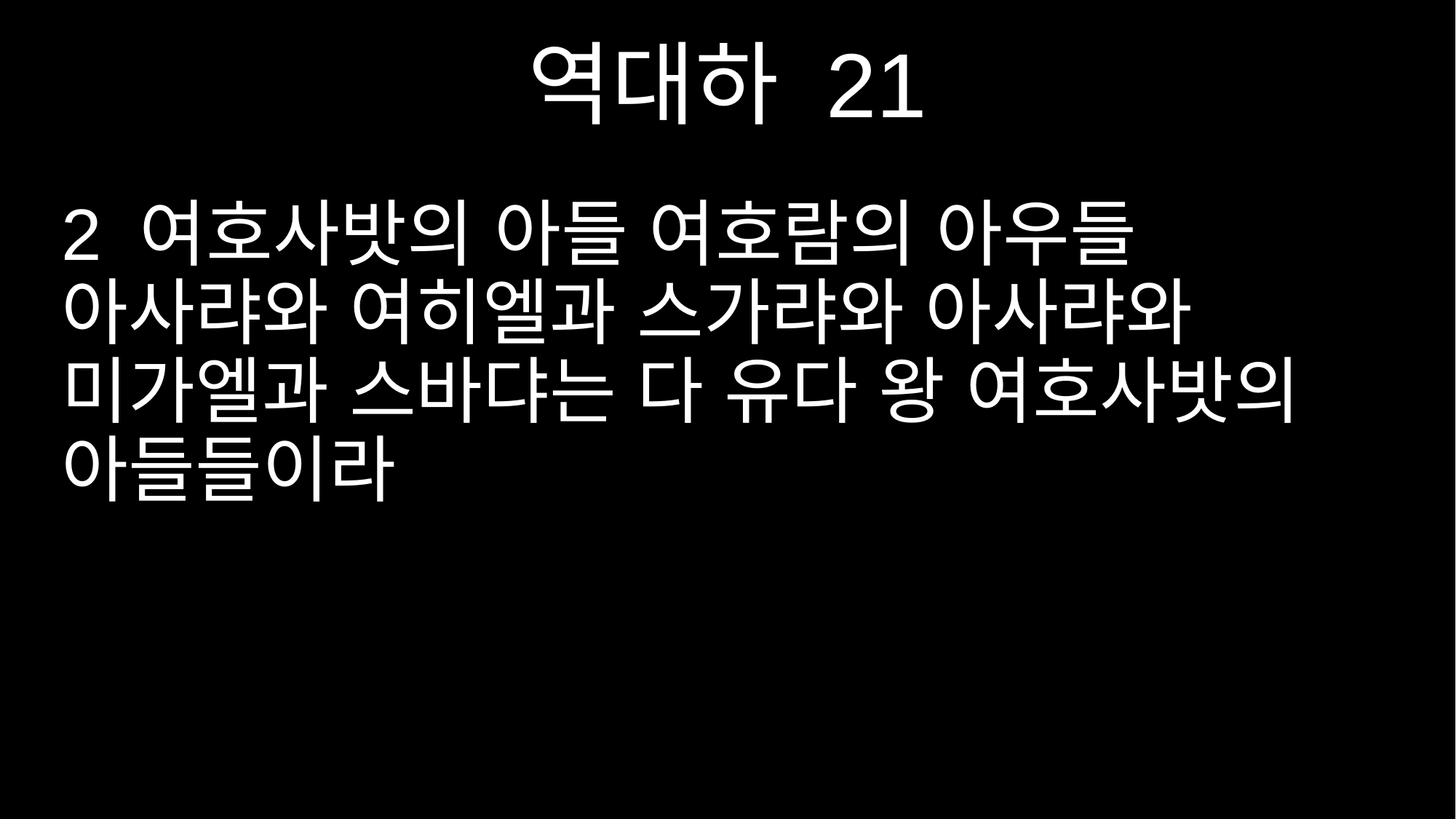

역대하 21
2 여호사밧의 아들 여호람의 아우들 아사랴와 여히엘과 스가랴와 아사랴와 미가엘과 스바댜는 다 유다 왕 여호사밧의 아들들이라